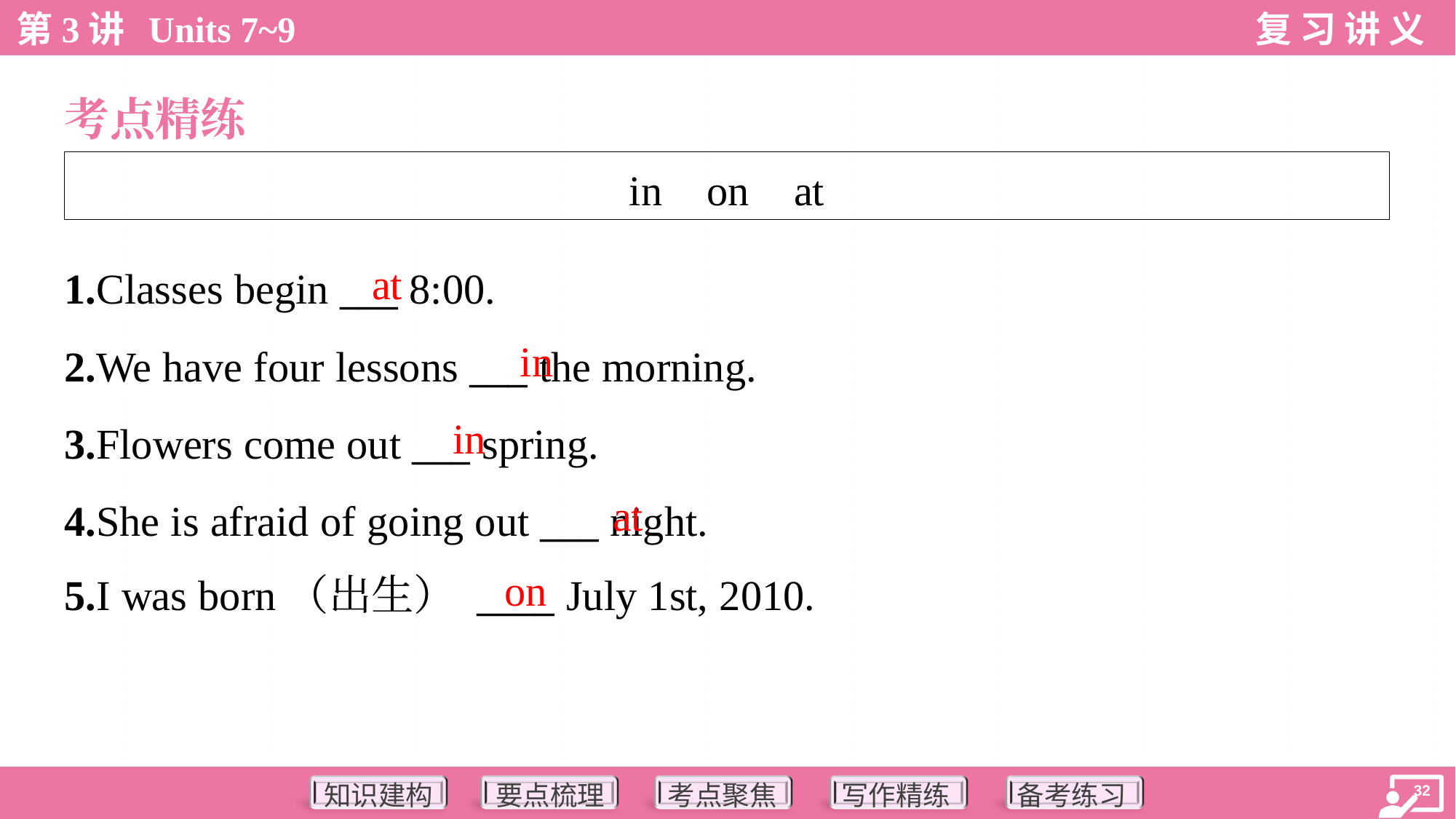

考点精练
| in on at |
| --- |
at
1.Classes begin ___ 8:00.
2.We have four lessons ___ the morning.
3.Flowers come out ___ spring.
4.She is afraid of going out ___ night.
5.I was born（出生） ____ July 1st, 2010.
in
in
at
on